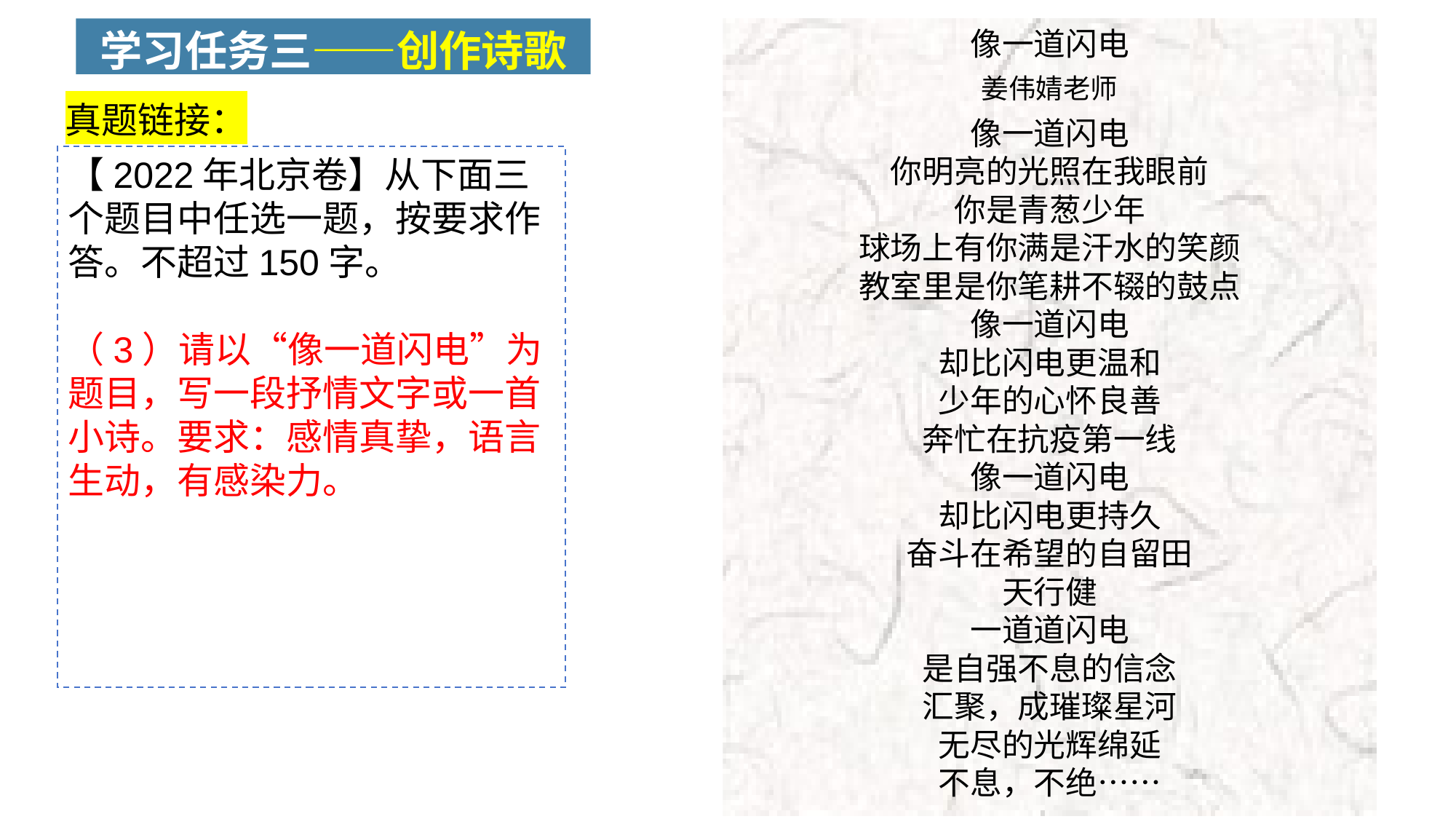

学习任务三——创作诗歌
像一道闪电
姜伟婧老师
像一道闪电
你明亮的光照在我眼前
你是青葱少年
球场上有你满是汗水的笑颜
教室里是你笔耕不辍的鼓点
像一道闪电
却比闪电更温和
少年的心怀良善
奔忙在抗疫第一线
像一道闪电
却比闪电更持久
奋斗在希望的自留田
天行健
一道道闪电
是自强不息的信念
汇聚，成璀璨星河
无尽的光辉绵延
不息，不绝……
真题链接：
【2022年北京卷】从下面三个题目中任选一题，按要求作答。不超过150字。

（3）请以“像一道闪电”为题目，写一段抒情文字或一首小诗。要求：感情真挚，语言生动，有感染力。